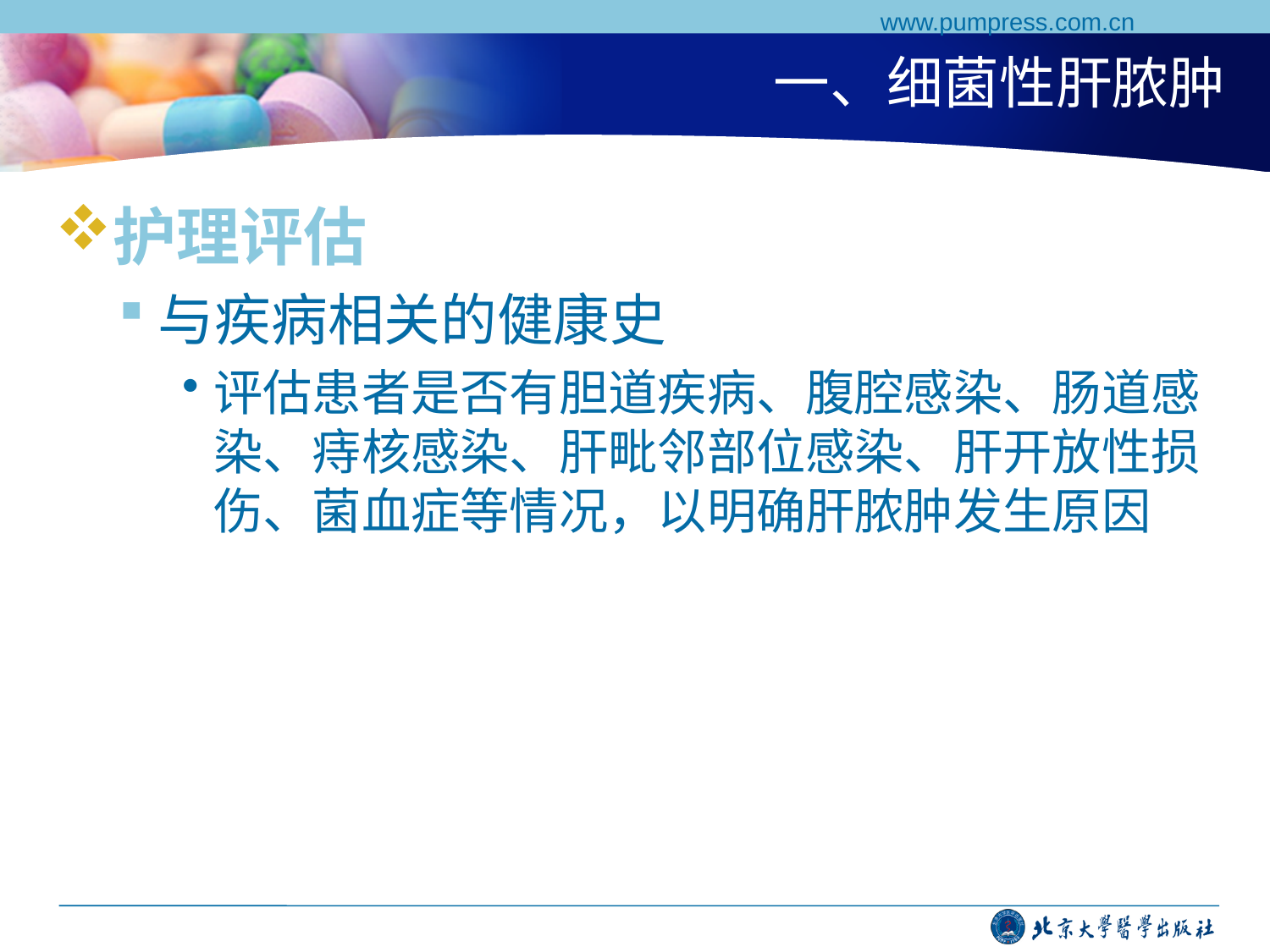

www.pumpress.com.cn
# 一、细菌性肝脓肿
护理评估
与疾病相关的健康史
评估患者是否有胆道疾病、腹腔感染、肠道感染、痔核感染、肝毗邻部位感染、肝开放性损伤、菌血症等情况，以明确肝脓肿发生原因